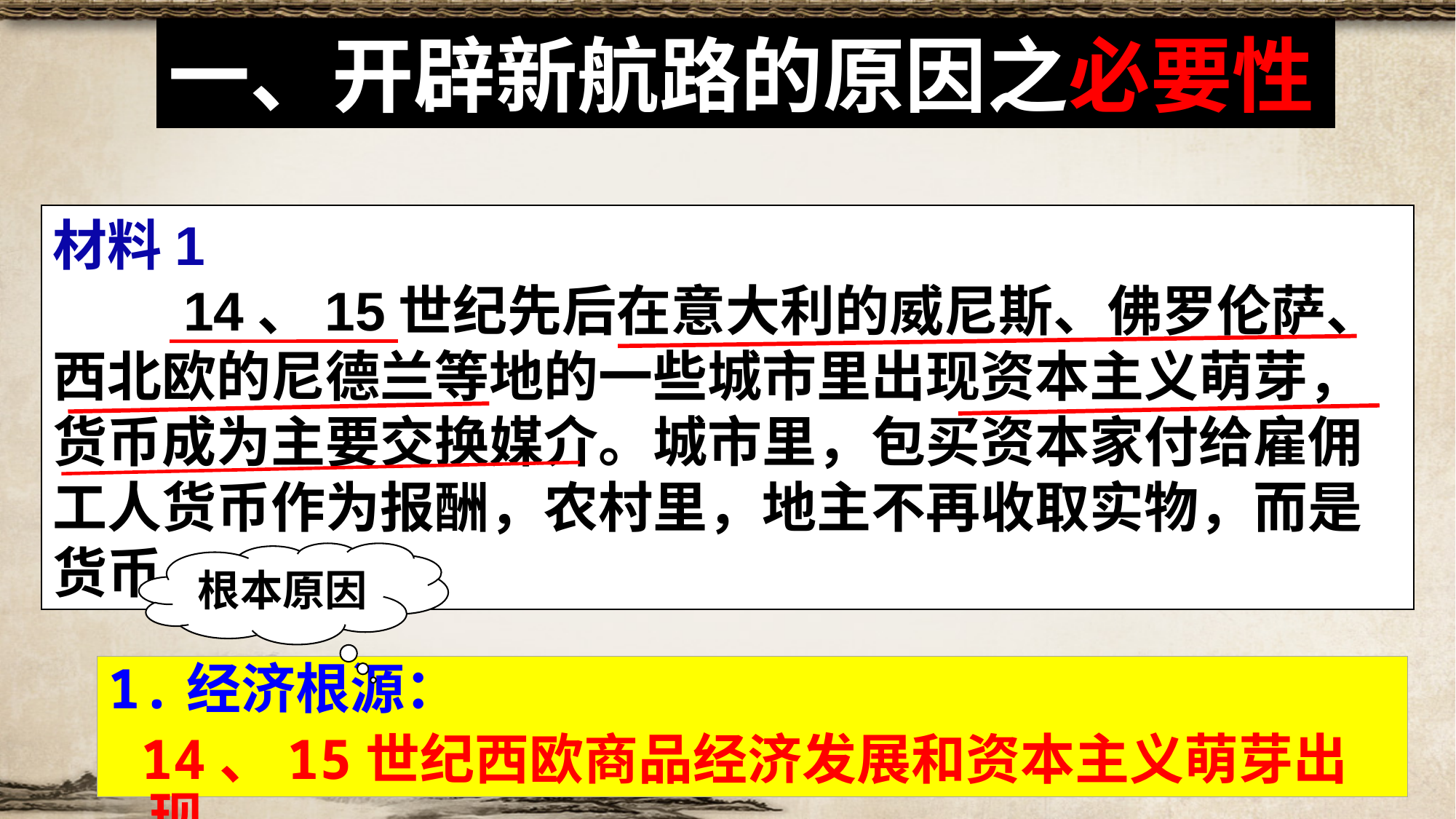

一、开辟新航路的原因之必要性
材料1
    14、15世纪先后在意大利的威尼斯、佛罗伦萨、西北欧的尼德兰等地的一些城市里出现资本主义萌芽，货币成为主要交换媒介。城市里，包买资本家付给雇佣工人货币作为报酬，农村里，地主不再收取实物，而是货币。
根本原因
1.经济根源：
 14、15世纪西欧商品经济发展和资本主义萌芽出现。